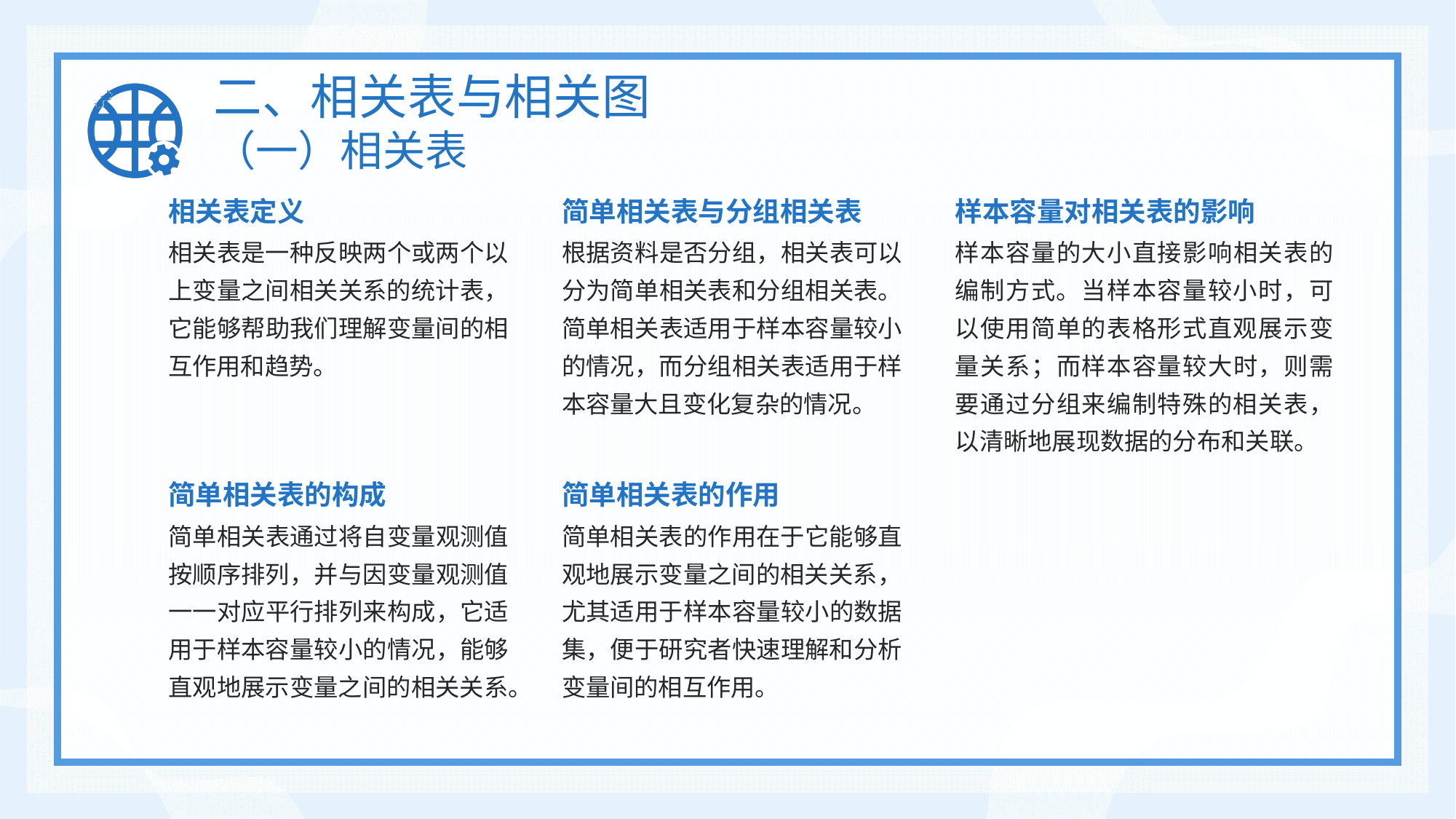

二、相关表与相关图
（一）相关表
相关表定义
简单相关表与分组相关表
样本容量对相关表的影响
相关表是一种反映两个或两个以上变量之间相关关系的统计表，它能够帮助我们理解变量间的相互作用和趋势。
根据资料是否分组，相关表可以分为简单相关表和分组相关表。简单相关表适用于样本容量较小的情况，而分组相关表适用于样本容量大且变化复杂的情况。
样本容量的大小直接影响相关表的编制方式。当样本容量较小时，可以使用简单的表格形式直观展示变量关系；而样本容量较大时，则需要通过分组来编制特殊的相关表，以清晰地展现数据的分布和关联。

简单相关表的构成
简单相关表的作用
简单相关表通过将自变量观测值按顺序排列，并与因变量观测值一一对应平行排列来构成，它适用于样本容量较小的情况，能够直观地展示变量之间的相关关系。
简单相关表的作用在于它能够直观地展示变量之间的相关关系，尤其适用于样本容量较小的数据集，便于研究者快速理解和分析变量间的相互作用。